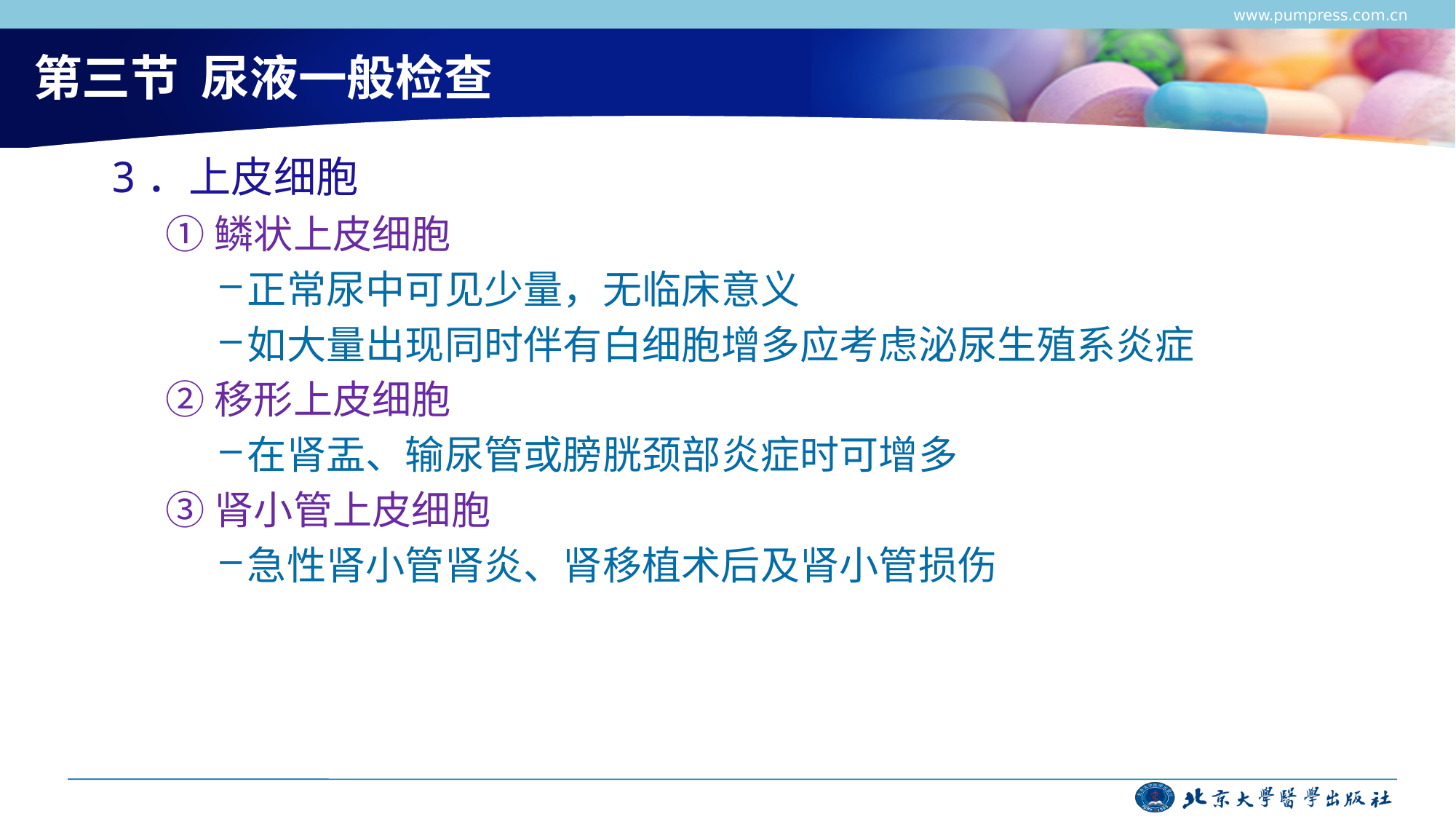

www.pumpress.com.cn
# 第三节  尿液一般检查
3．上皮细胞
①鳞状上皮细胞
正常尿中可见少量，无临床意义
如大量出现同时伴有白细胞增多应考虑泌尿生殖系炎症
②移形上皮细胞
在肾盂、输尿管或膀胱颈部炎症时可增多
③肾小管上皮细胞
急性肾小管肾炎、肾移植术后及肾小管损伤